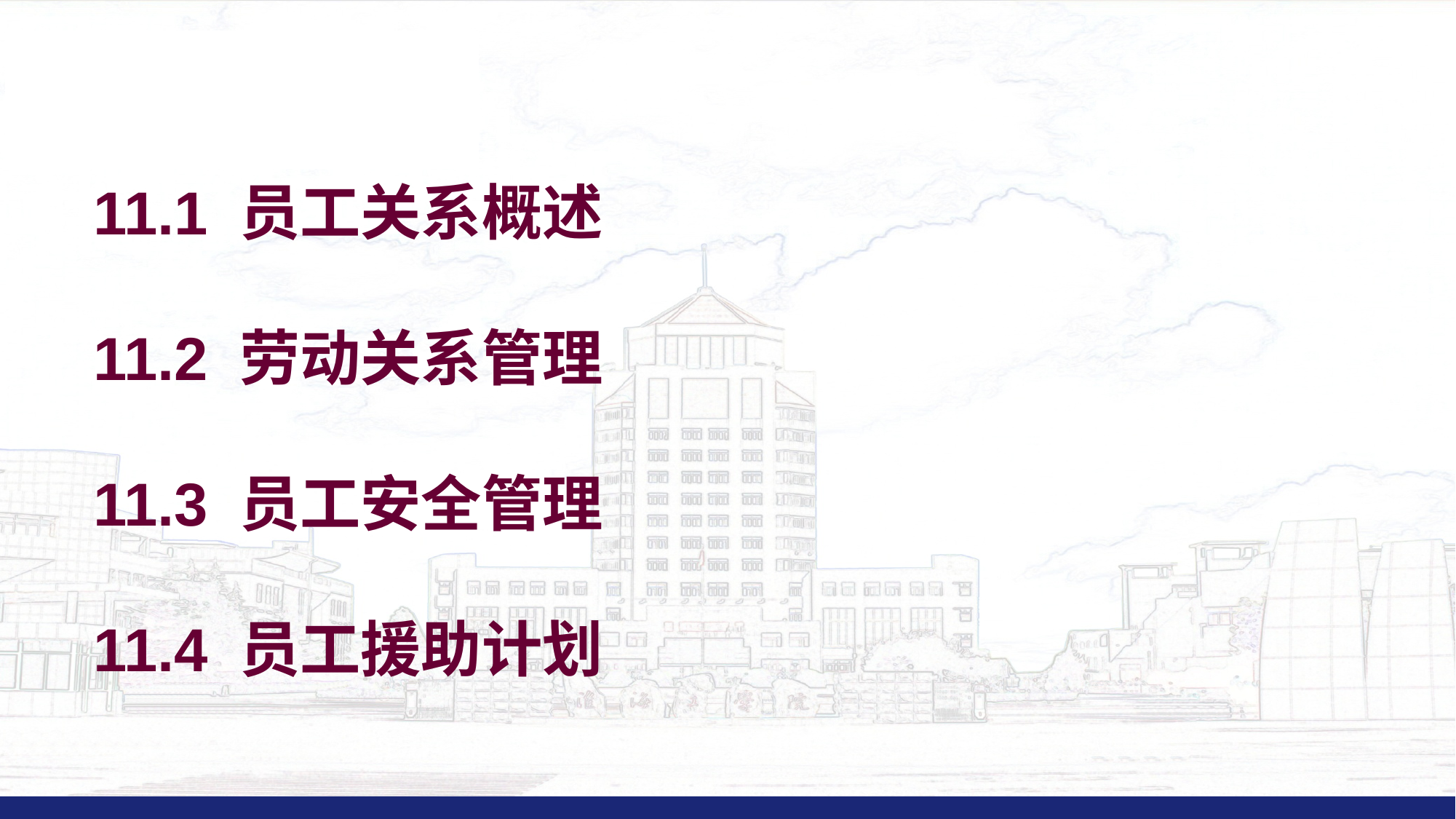

11.1 员工关系概述

11.2 劳动关系管理

11.3 员工安全管理

11.4 员工援助计划